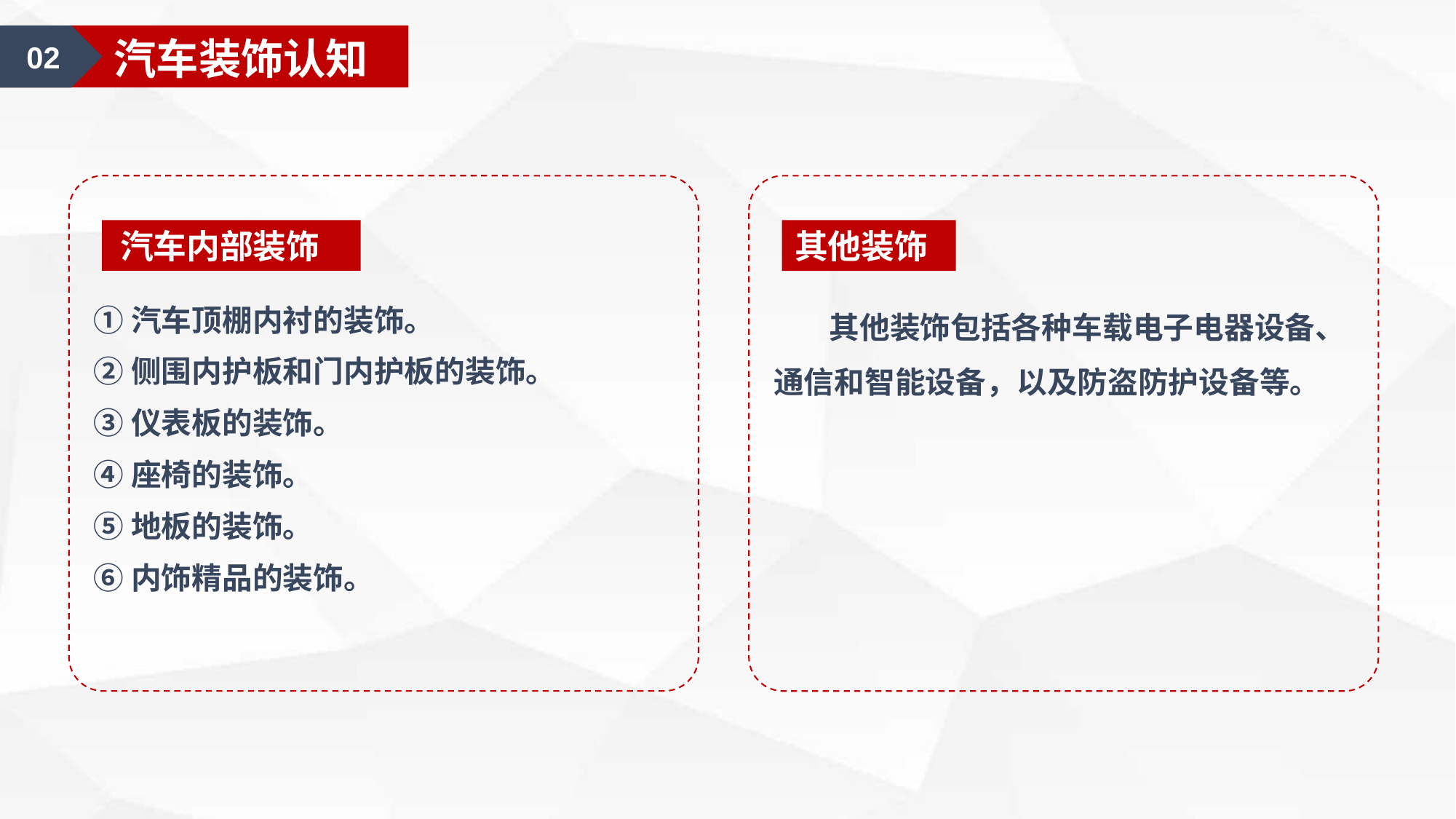

02
汽车装饰认知

汽车内部装饰
其他装饰
       其他装饰包括各种车载电子电器设备、通信和智能设备，以及防盗防护设备等。
①汽车顶棚内衬的装饰。
②侧围内护板和门内护板的装饰。
③仪表板的装饰。
④座椅的装饰。
⑤地板的装饰。
⑥内饰精品的装饰。